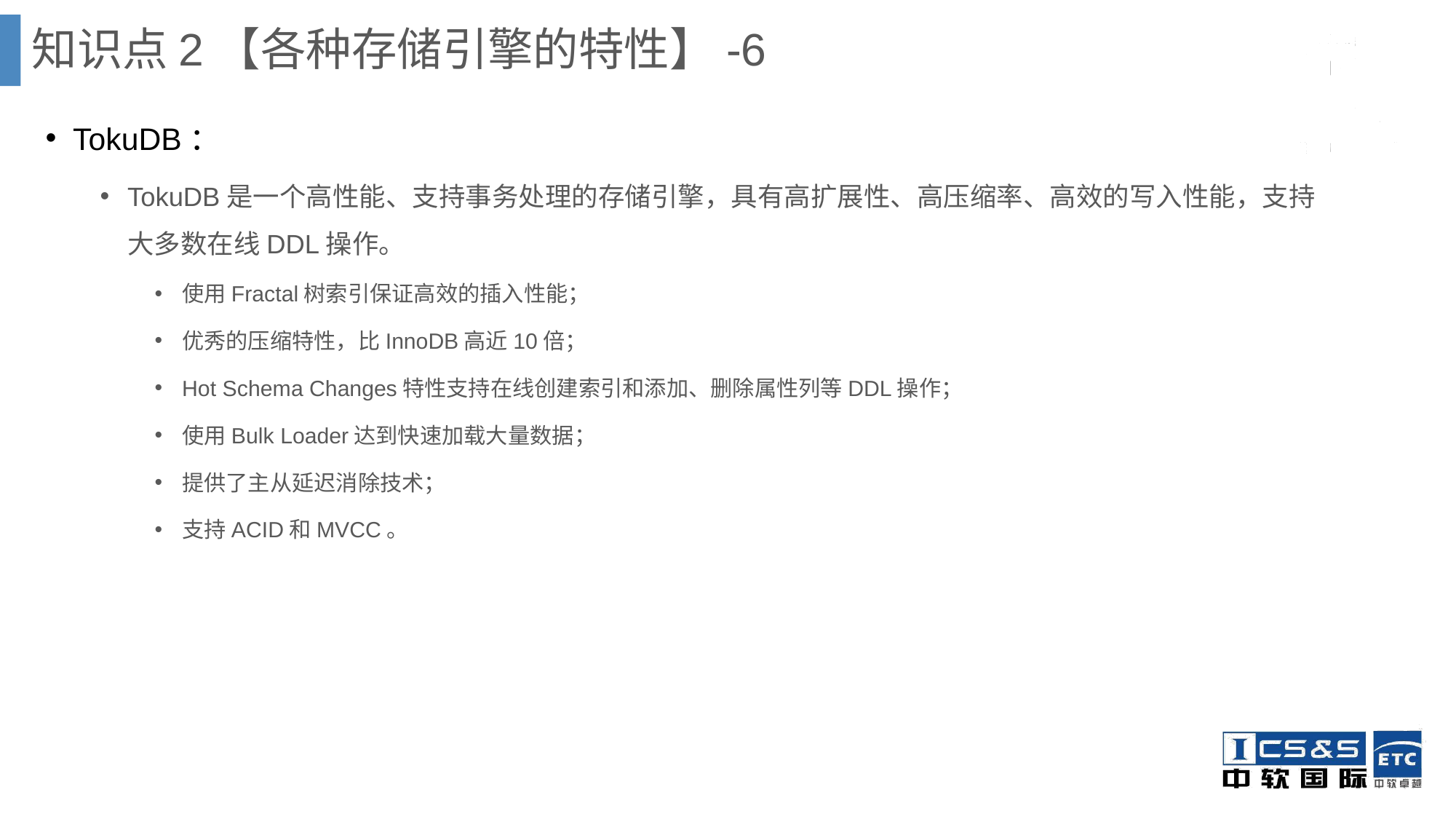

知识点2【各种存储引擎的特性】-6
TokuDB：
TokuDB是一个高性能、支持事务处理的存储引擎，具有高扩展性、高压缩率、高效的写入性能，支持大多数在线DDL操作。
使用Fractal树索引保证高效的插入性能；
优秀的压缩特性，比InnoDB高近10倍；
Hot Schema Changes特性支持在线创建索引和添加、删除属性列等DDL操作；
使用Bulk Loader达到快速加载大量数据；
提供了主从延迟消除技术；
支持ACID和MVCC。